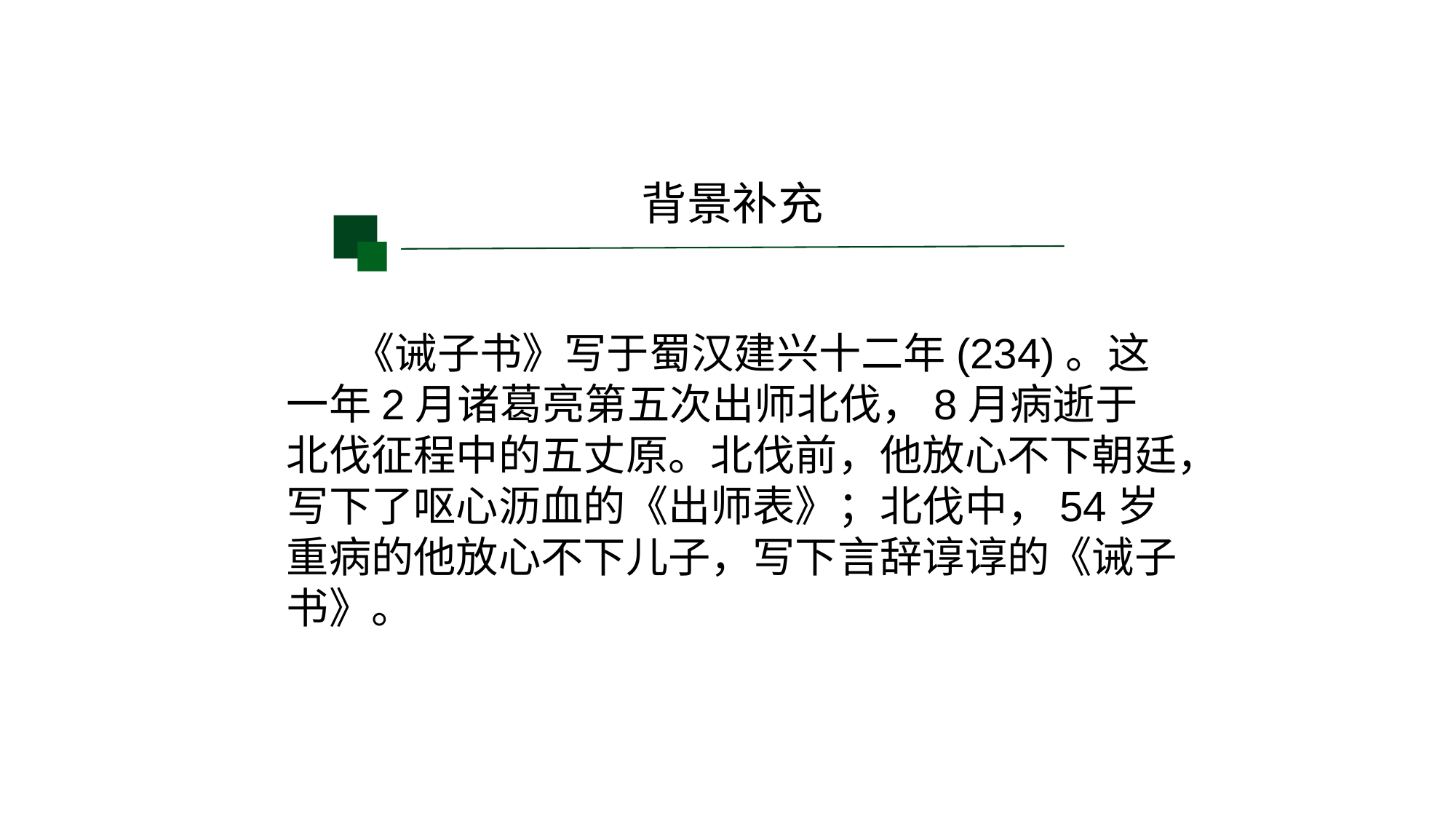

背景补充

       《诫子书》写于蜀汉建兴十二年(234)。这一年2月诸葛亮第五次出师北伐，8月病逝于北伐征程中的五丈原。北伐前，他放心不下朝廷，写下了呕心沥血的《出师表》；北伐中，54岁重病的他放心不下儿子，写下言辞谆谆的《诫子书》。